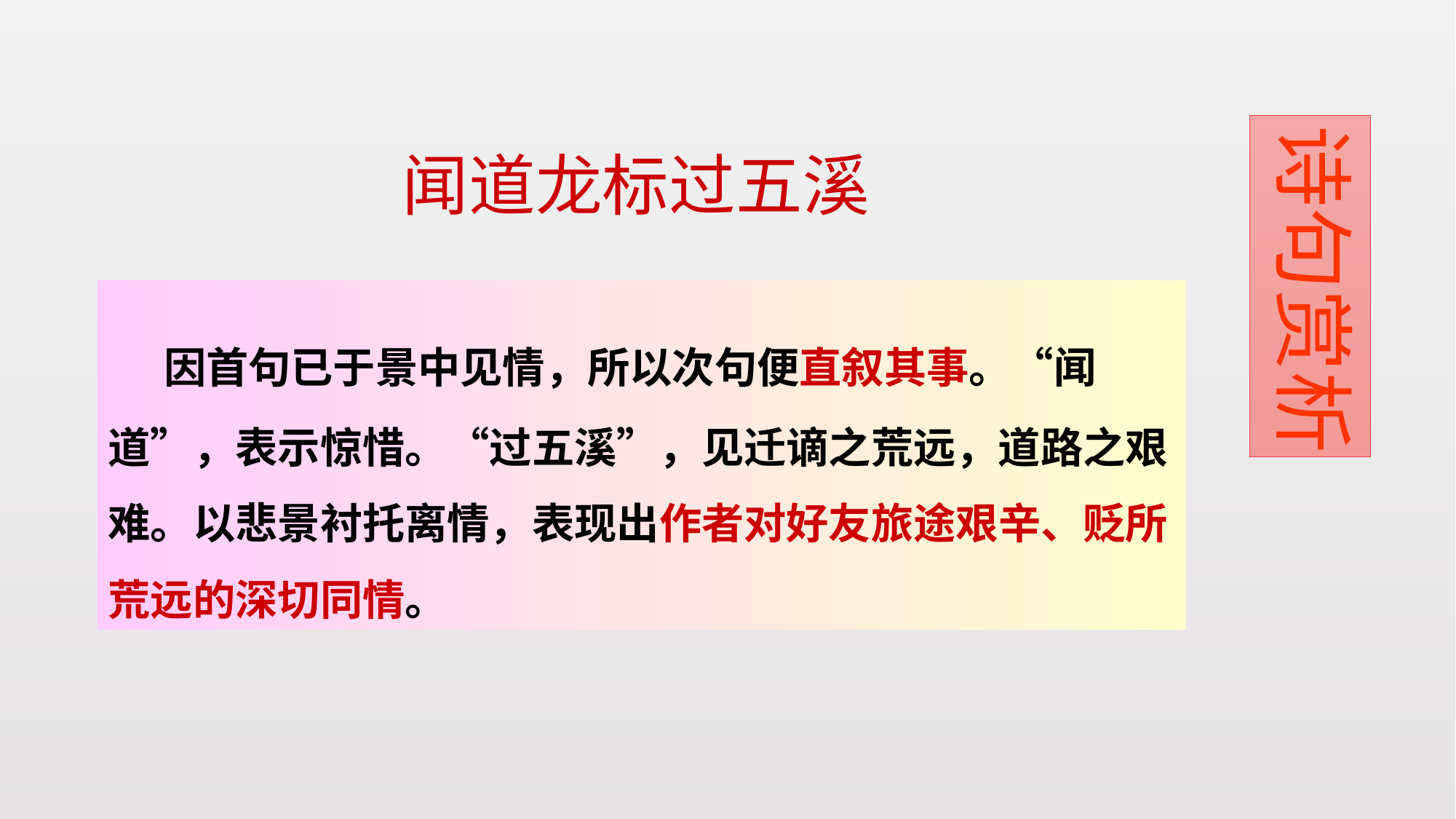

诗句赏析
闻道龙标过五溪
   因首句已于景中见情，所以次句便直叙其事。“闻道”，表示惊惜。“过五溪”，见迁谪之荒远，道路之艰难。以悲景衬托离情，表现出作者对好友旅途艰辛、贬所荒远的深切同情。